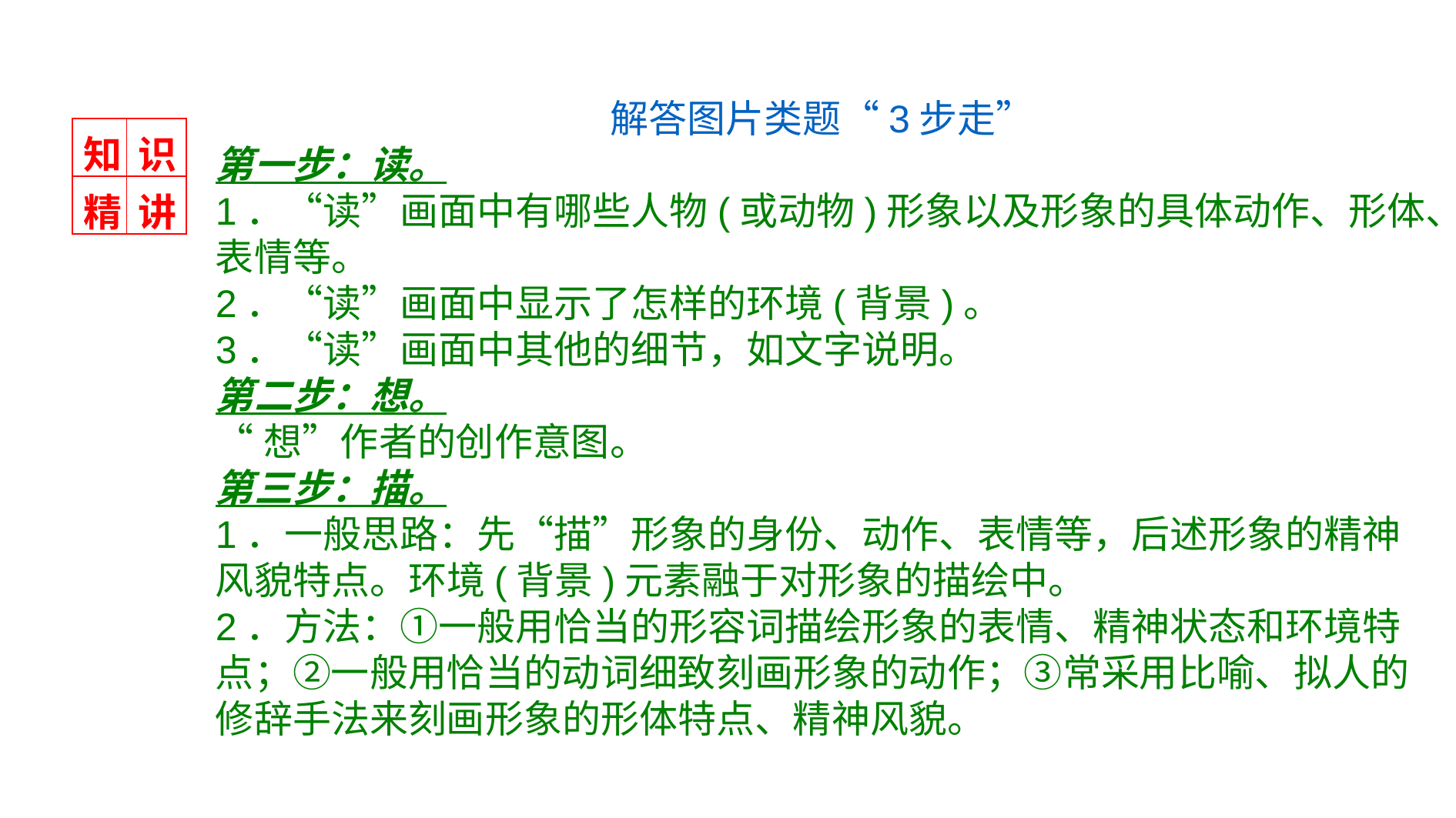

解答图片类题“3步走”
第一步：读。
1．“读”画面中有哪些人物(或动物)形象以及形象的具体动作、形体、表情等。
2．“读”画面中显示了怎样的环境(背景)。
3．“读”画面中其他的细节，如文字说明。
第二步：想。
“想”作者的创作意图。
第三步：描。
1．一般思路：先“描”形象的身份、动作、表情等，后述形象的精神风貌特点。环境(背景)元素融于对形象的描绘中。
2．方法：①一般用恰当的形容词描绘形象的表情、精神状态和环境特点；②一般用恰当的动词细致刻画形象的动作；③常采用比喻、拟人的修辞手法来刻画形象的形体特点、精神风貌。
| 知 | 识 |
| --- | --- |
| 精 | 讲 |